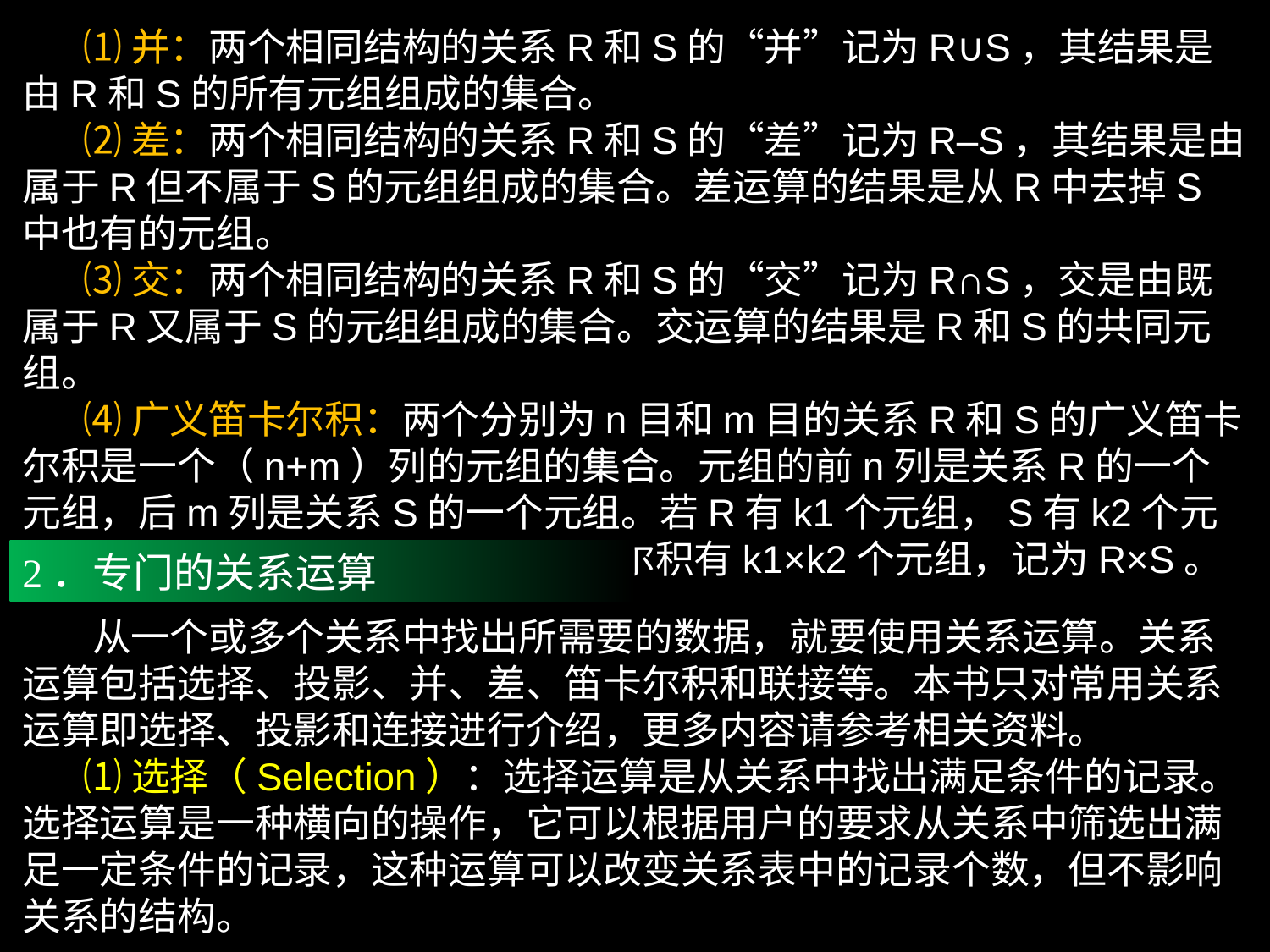

⑴并：两个相同结构的关系R和S的“并”记为R∪S，其结果是由R和S的所有元组组成的集合。
       ⑵差：两个相同结构的关系R和S的“差”记为R–S，其结果是由属于R但不属于S的元组组成的集合。差运算的结果是从R中去掉S中也有的元组。
       ⑶交：两个相同结构的关系R和S的“交”记为R∩S，交是由既属于R又属于S的元组组成的集合。交运算的结果是R和S的共同元组。
       ⑷广义笛卡尔积：两个分别为n目和m目的关系R和S的广义笛卡尔积是一个（n+m）列的元组的集合。元组的前n列是关系R的一个元组，后m列是关系S的一个元组。若R有k1个元组，S有k2个元组，则关系R和关系S的广义笛卡尔积有k1×k2个元组，记为R×S。
2．专门的关系运算
       从一个或多个关系中找出所需要的数据，就要使用关系运算。关系运算包括选择、投影、并、差、笛卡尔积和联接等。本书只对常用关系运算即选择、投影和连接进行介绍，更多内容请参考相关资料。
       ⑴选择（Selection）：选择运算是从关系中找出满足条件的记录。选择运算是一种横向的操作，它可以根据用户的要求从关系中筛选出满足一定条件的记录，这种运算可以改变关系表中的记录个数，但不影响关系的结构。